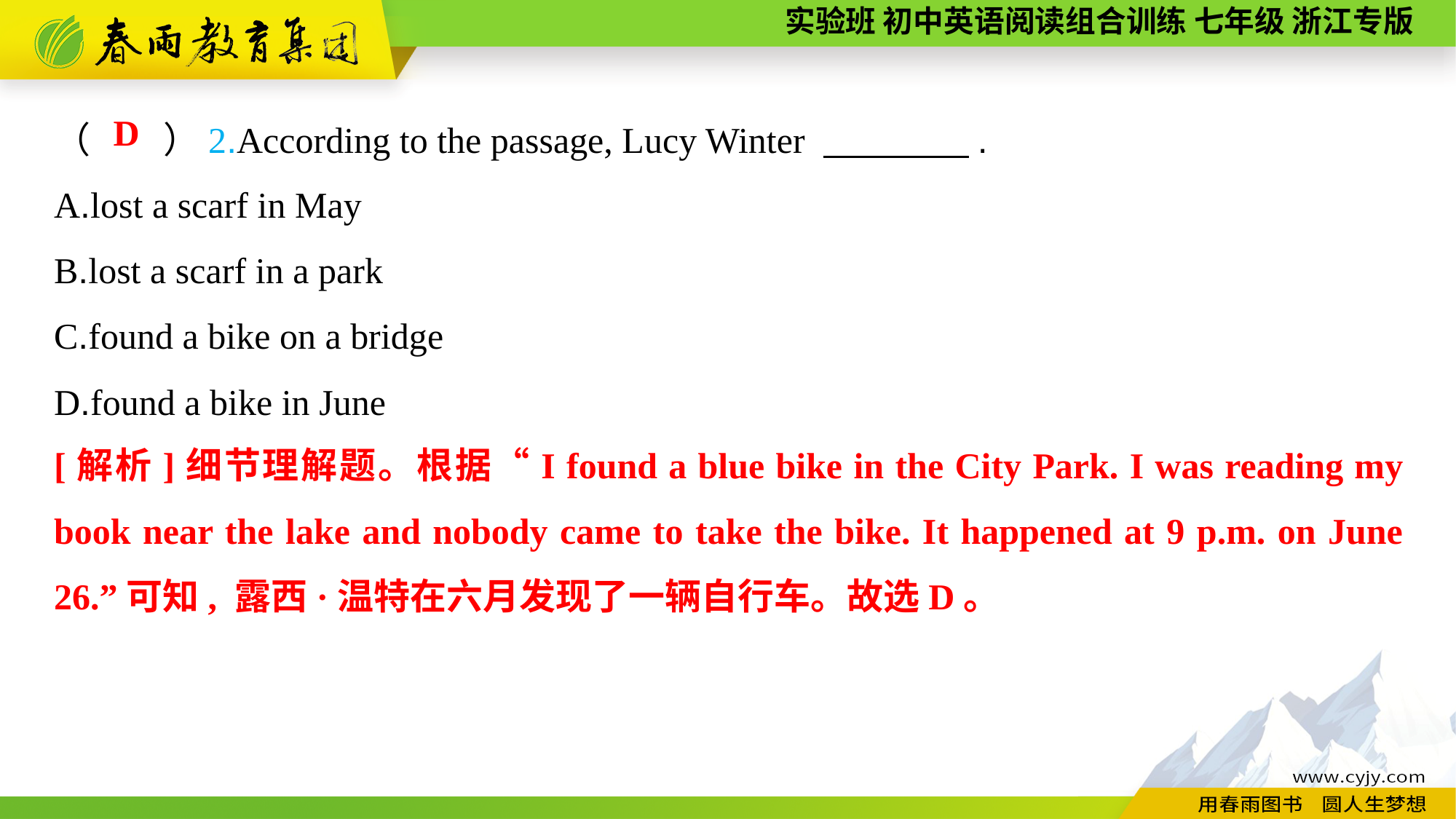

（　　）2.According to the passage, Lucy Winter 　　　　.
A.lost a scarf in May
B.lost a scarf in a park
C.found a bike on a bridge
D.found a bike in June
D
[解析]细节理解题。根据“I found a blue bike in the City Park. I was reading my book near the lake and nobody came to take the bike. It happened at 9 p.m. on June 26.”可知, 露西·温特在六月发现了一辆自行车。故选D。